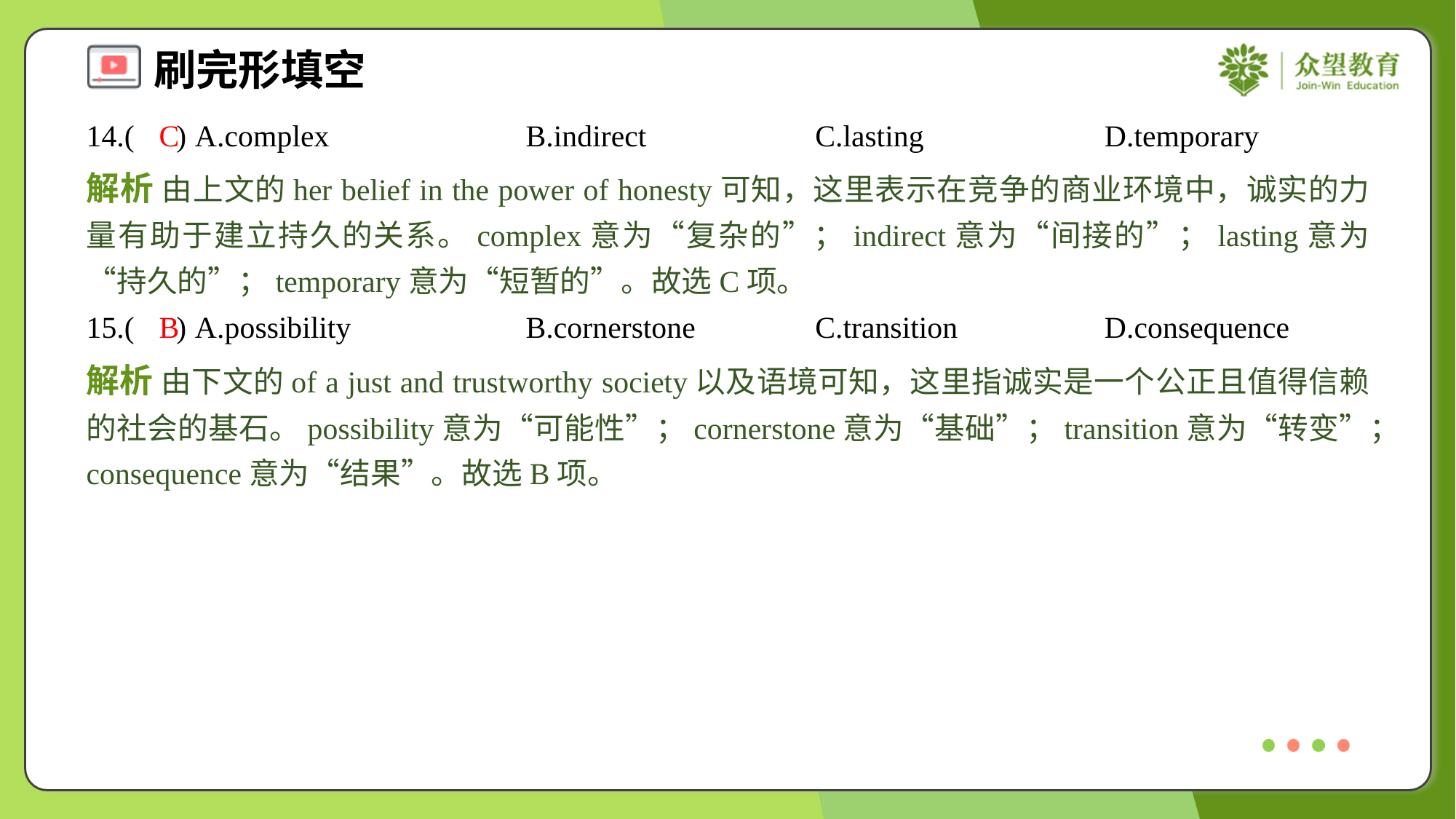

14.(     ) A.complex	B.indirect	C.lasting	D.temporary
C
解析 由上文的her belief in the power of honesty可知，这里表示在竞争的商业环境中，诚实的力量有助于建立持久的关系。complex意为“复杂的”；indirect意为“间接的”；lasting意为“持久的”；temporary意为“短暂的”。故选C项。
15.(     ) A.possibility	B.cornerstone	C.transition	D.consequence
B
解析 由下文的of a just and trustworthy society以及语境可知，这里指诚实是一个公正且值得信赖的社会的基石。possibility意为“可能性”；cornerstone意为“基础”；transition意为“转变”；consequence意为“结果”。故选B项。